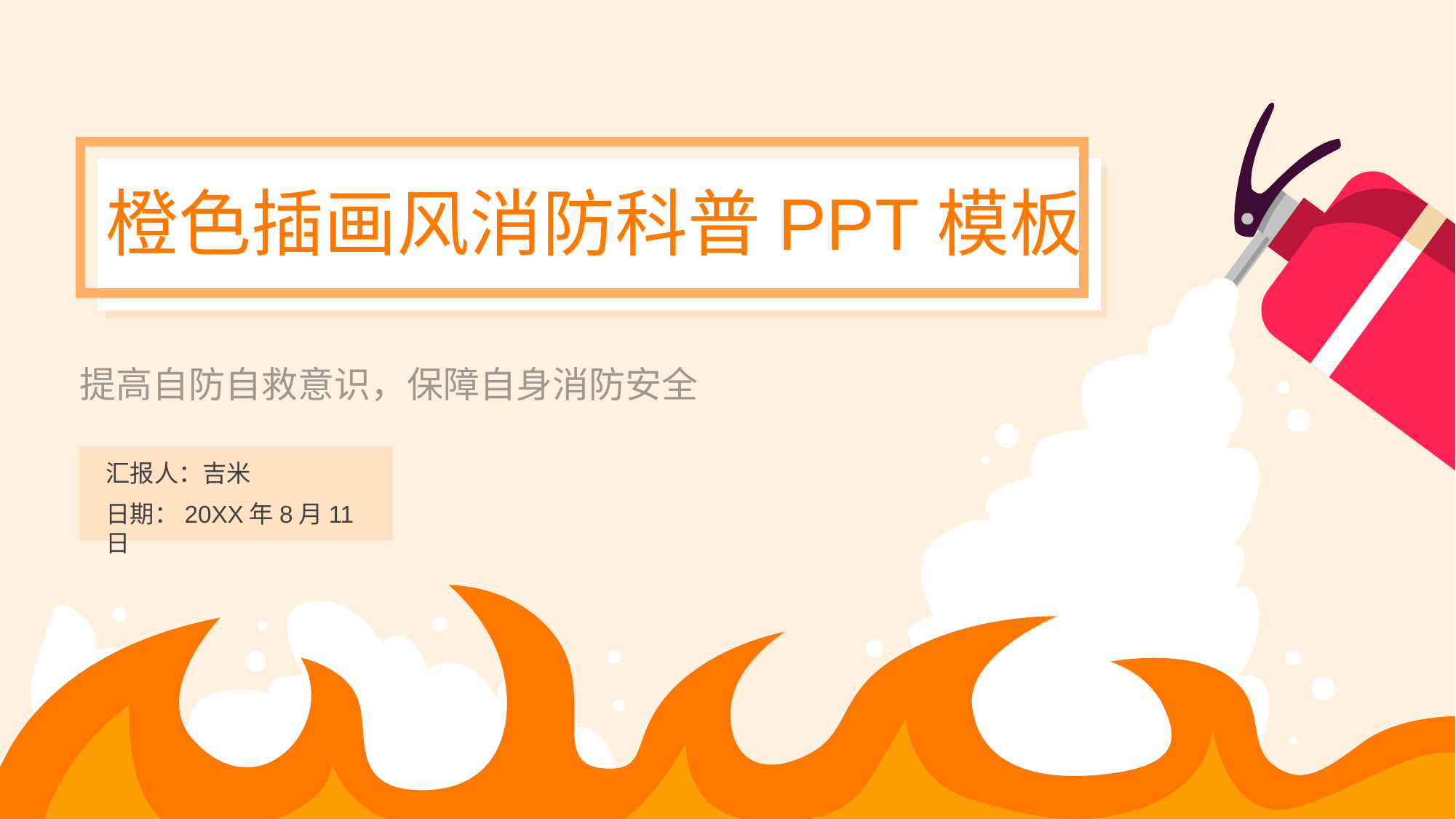

橙色插画风消防科普PPT模板

提高自防自救意识，保障自身消防安全

汇报人：吉米
日期：20XX年8月11日